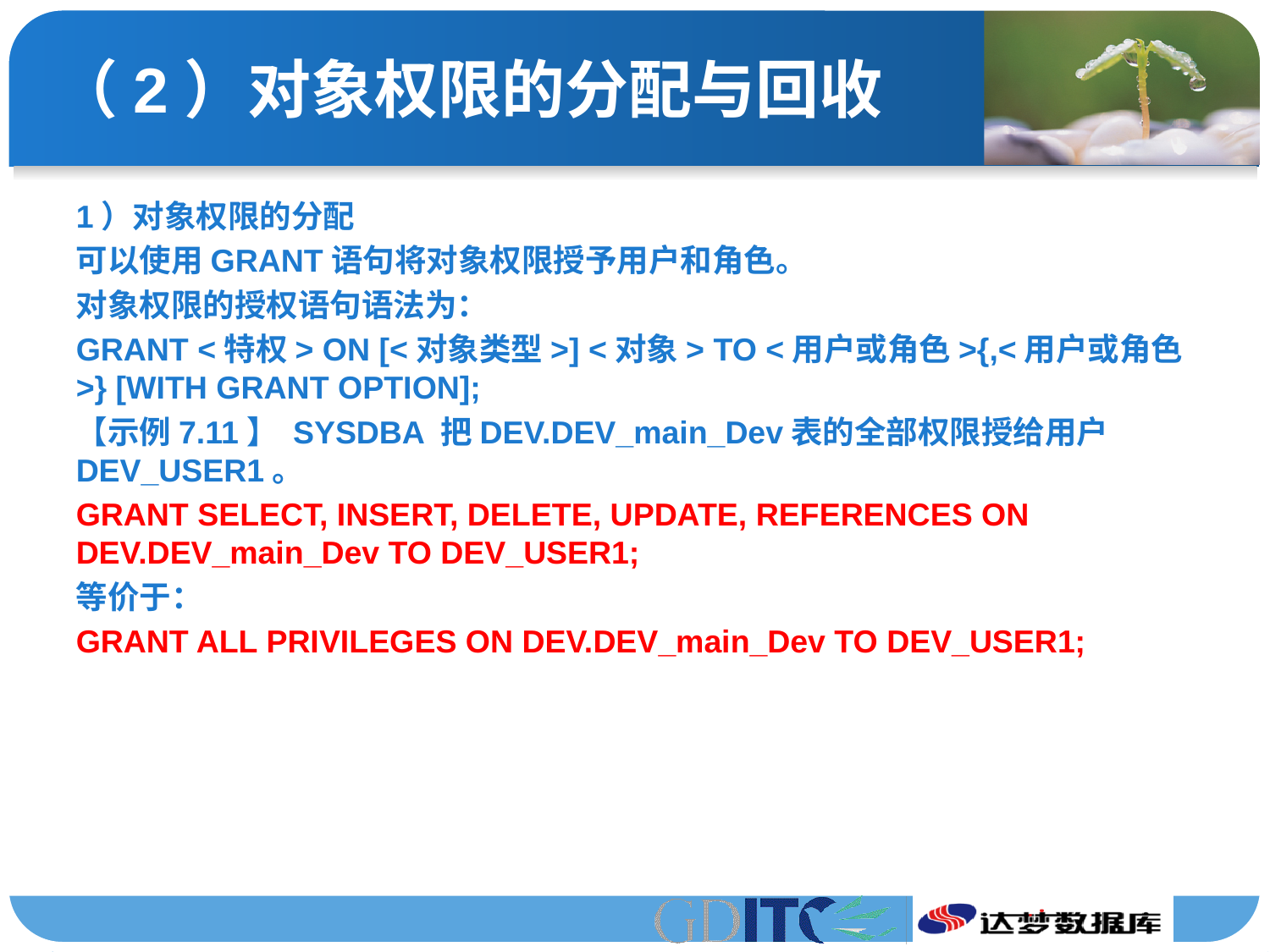

# （2）对象权限的分配与回收
1）对象权限的分配
可以使用GRANT语句将对象权限授予用户和角色。
对象权限的授权语句语法为：
GRANT <特权> ON [<对象类型>] <对象> TO <用户或角色>{,<用户或角色>} [WITH GRANT OPTION];
【示例7.11】 SYSDBA 把DEV.DEV_main_Dev表的全部权限授给用户DEV_USER1。
GRANT SELECT, INSERT, DELETE, UPDATE, REFERENCES ON DEV.DEV_main_Dev TO DEV_USER1;
等价于：
GRANT ALL PRIVILEGES ON DEV.DEV_main_Dev TO DEV_USER1;